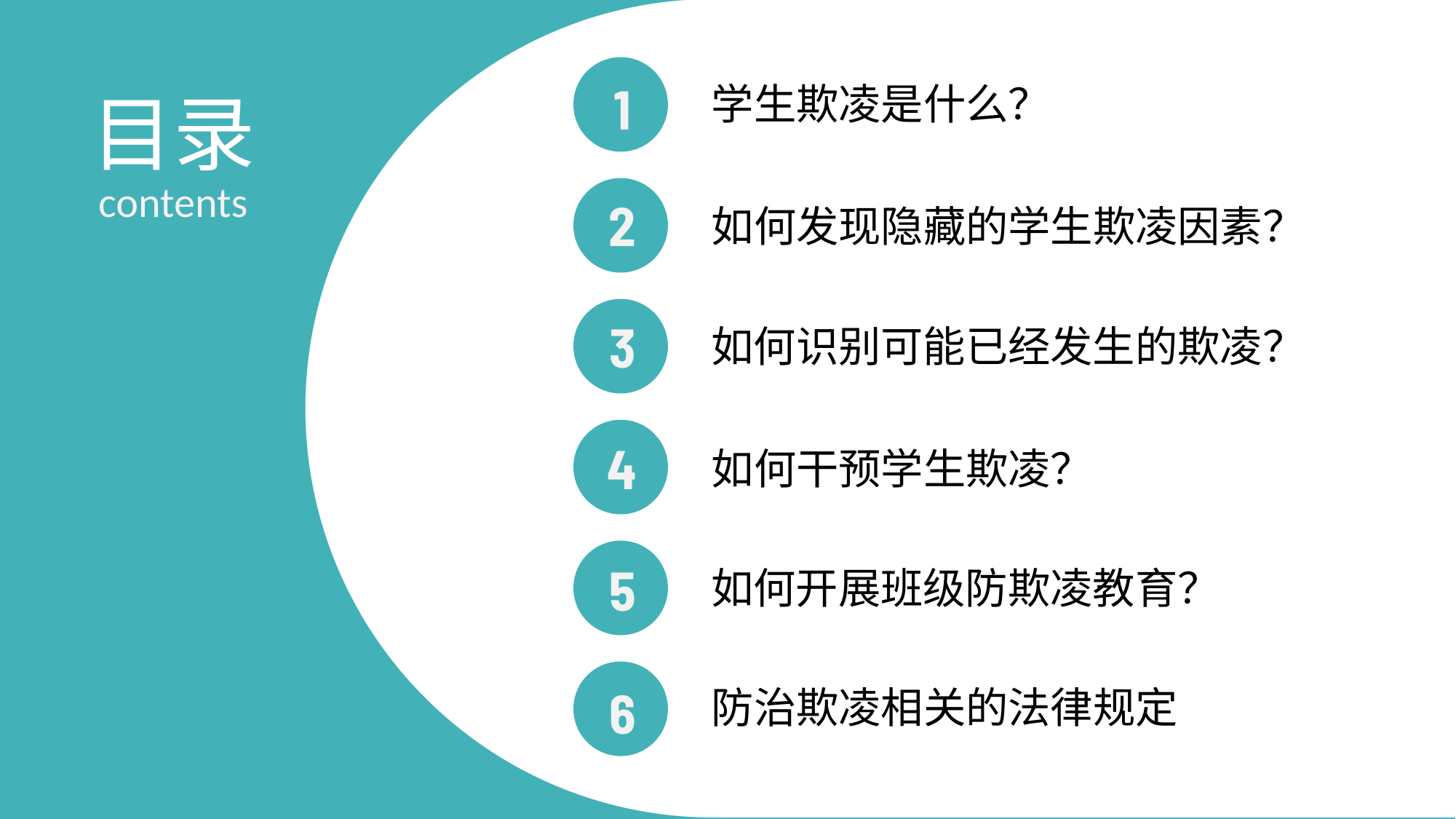

1
学生欺凌是什么？
目录
contents
2

如何发现隐藏的学生欺凌因素？

3
如何识别可能已经发生的欺凌？

4
如何干预学生欺凌？

5
如何开展班级防欺凌教育？

6
防治欺凌相关的法律规定